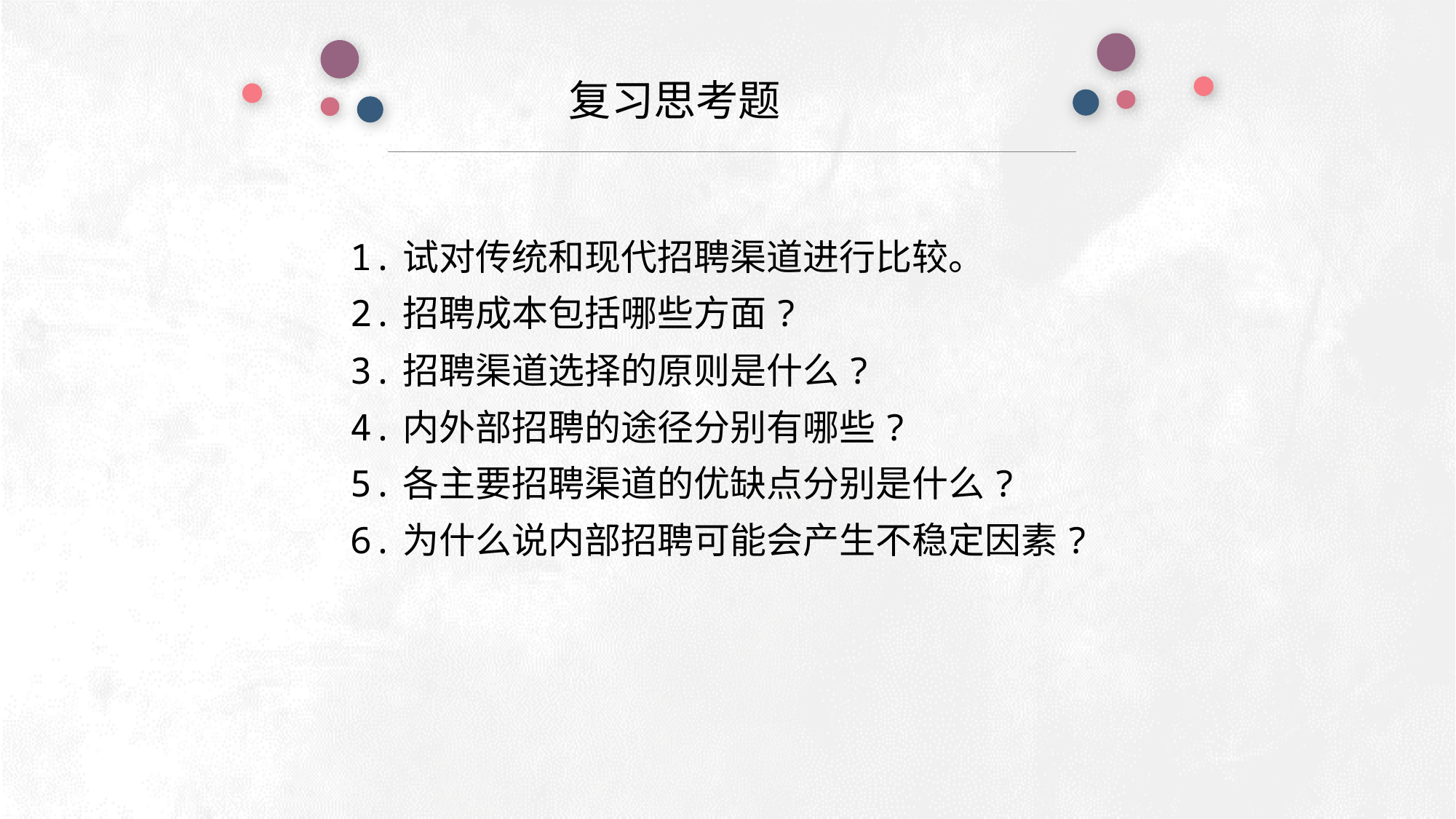

复习思考题

e7d195523061f1c0deeec63e560781cfd59afb0ea006f2a87ABB68BF51EA6619813959095094C18C62A12F549504892A4AAA8C1554C6663626E05CA27F281A14E6983772AFC3FB97135759321DEA3D70CCCB10945EC5A0322096E752803368C2184698845E3CCD6DB7F651295A8E4F3FDC19EA64A2B4A4AC1434B55AAE41CF0BF61B375C23F3039959E085EE760725AA
1.试对传统和现代招聘渠道进行比较。
2.招聘成本包括哪些方面?
3.招聘渠道选择的原则是什么?
4.内外部招聘的途径分别有哪些?
5.各主要招聘渠道的优缺点分别是什么?
6.为什么说内部招聘可能会产生不稳定因素?